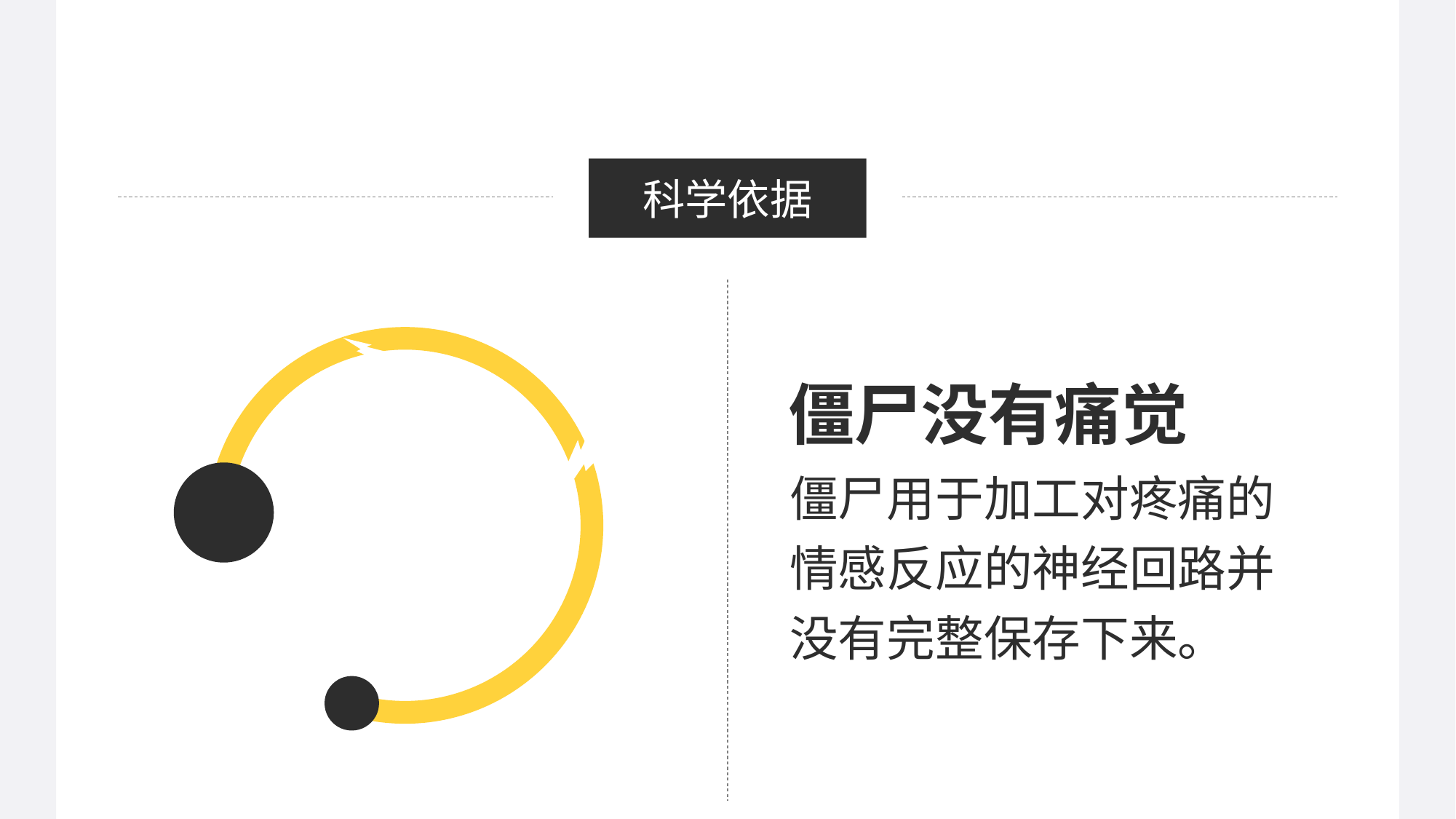

科学依据

僵尸没有痛觉

僵尸用于加工对疼痛的情感反应的神经回路并没有完整保存下来。